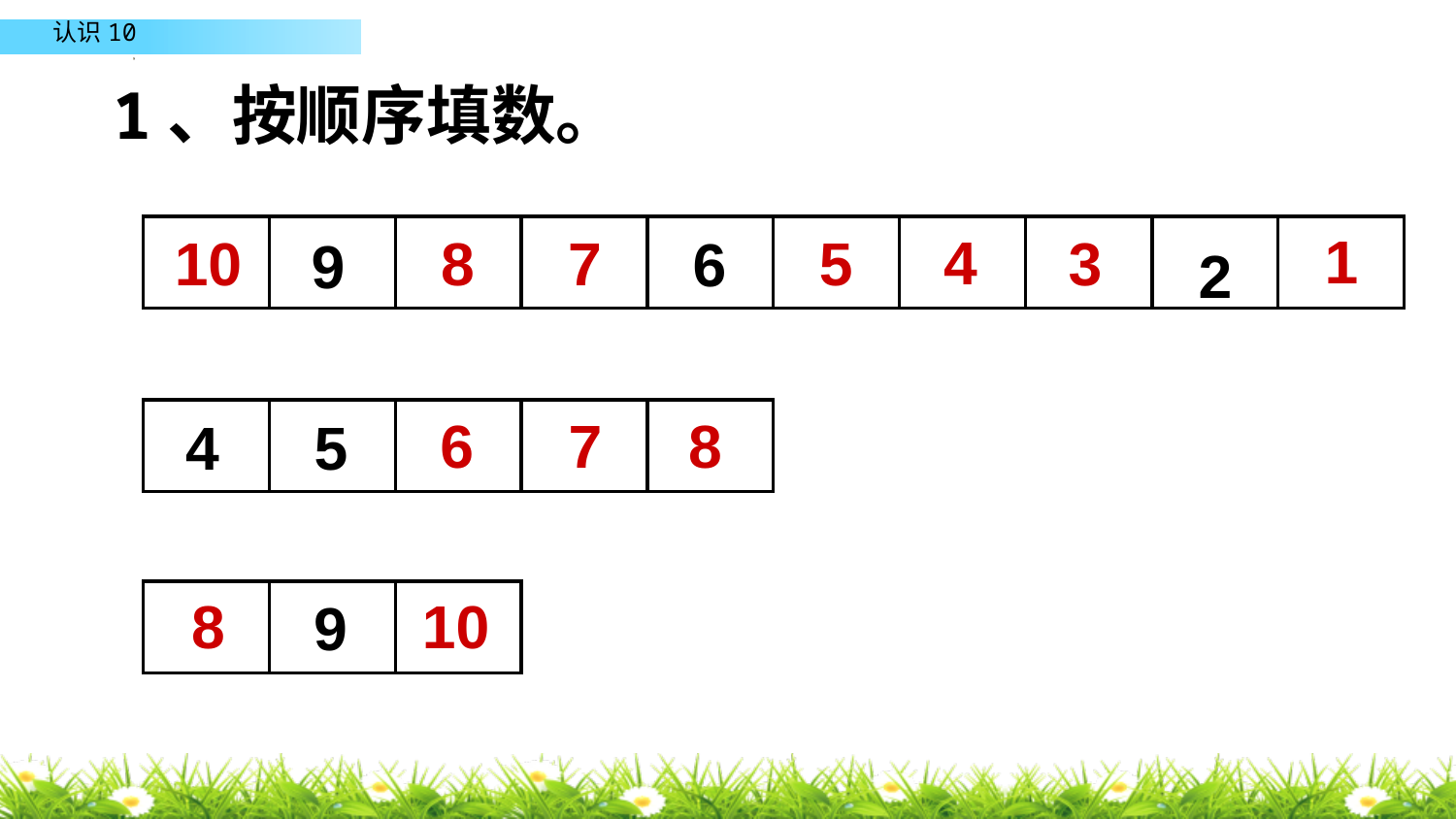

1、按顺序填数。
6
9

2

1

4
10
8
7
5
3
5
4
6
8
7
9
10
8